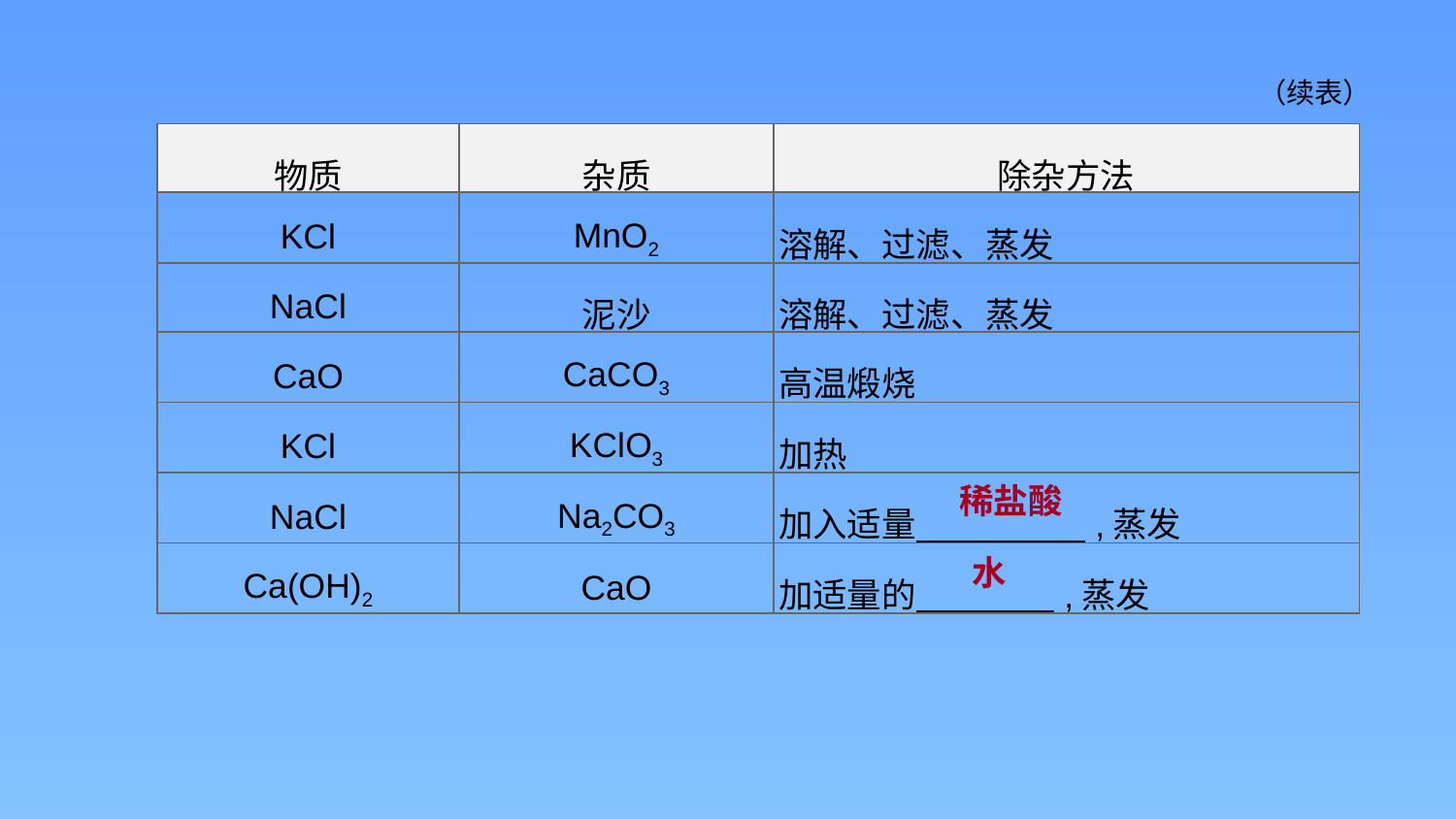

（续表）
| 物质 | 杂质 | 除杂方法 |
| --- | --- | --- |
| KCl | MnO2 | 溶解、过滤、蒸发 |
| NaCl | 泥沙 | 溶解、过滤、蒸发 |
| CaO | CaCO3 | 高温煅烧 |
| KCl | KClO3 | 加热 |
| NaCl | Na2CO3 | 加入适量　　　　 ,蒸发 |
| Ca(OH)2 | CaO | 加适量的　　　　,蒸发 |
稀盐酸
水